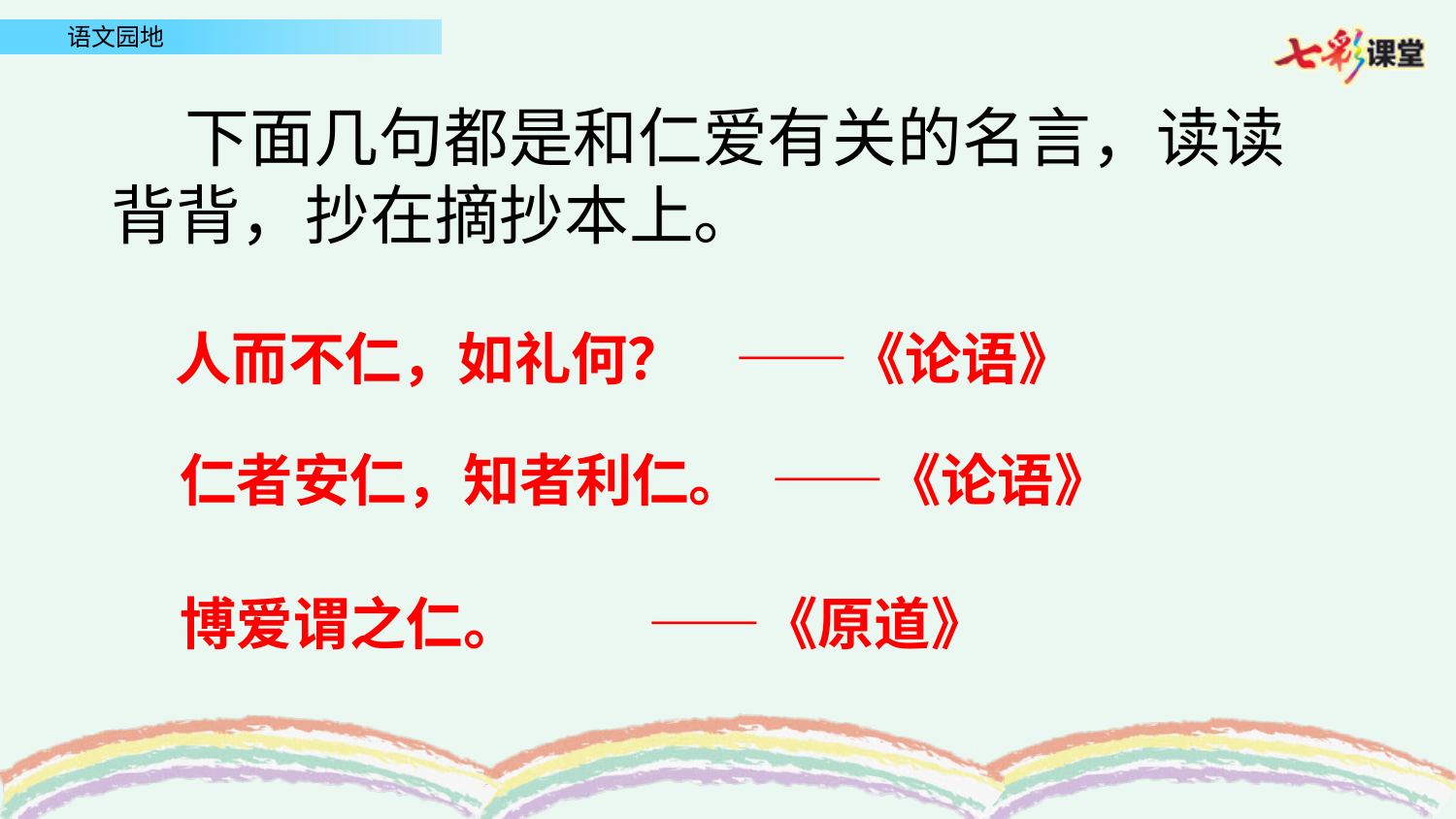

下面几句都是和仁爱有关的名言，读读背背，抄在摘抄本上。
人而不仁，如礼何？    ——《论语》
仁者安仁，知者利仁。  ——《论语》
博爱谓之仁。          ——《原道》